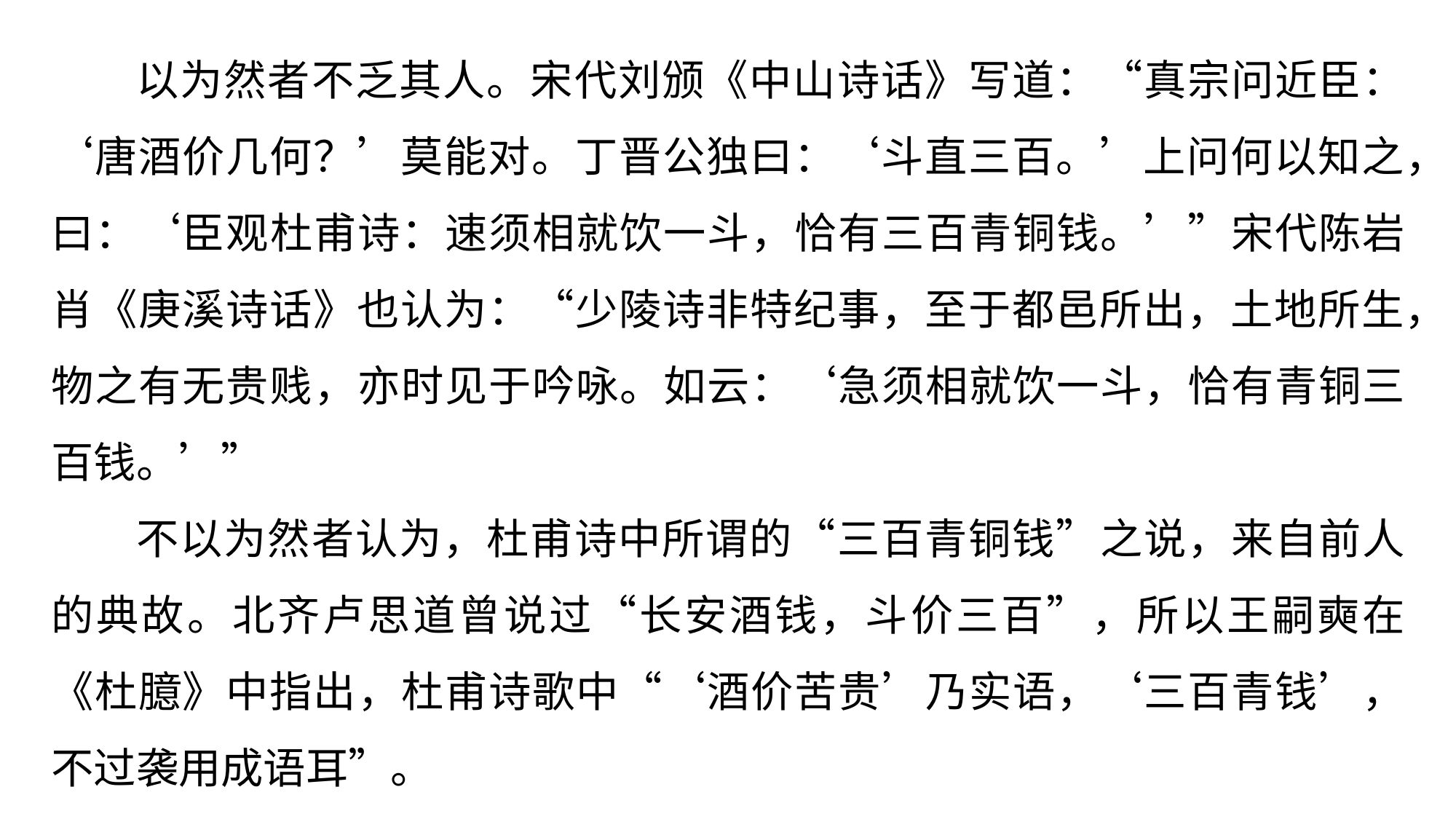

以为然者不乏其人。宋代刘颁《中山诗话》写道：“真宗问近臣：‘唐酒价几何？’莫能对。丁晋公独曰：‘斗直三百。’上问何以知之，曰：‘臣观杜甫诗：速须相就饮一斗，恰有三百青铜钱。’”宋代陈岩肖《庚溪诗话》也认为：“少陵诗非特纪事，至于都邑所出，土地所生，物之有无贵贱，亦时见于吟咏。如云：‘急须相就饮一斗，恰有青铜三百钱。’”
不以为然者认为，杜甫诗中所谓的“三百青铜钱”之说，来自前人的典故。北齐卢思道曾说过“长安酒钱，斗价三百”，所以王嗣奭在《杜臆》中指出，杜甫诗歌中“‘酒价苦贵’乃实语，‘三百青钱’，不过袭用成语耳”。